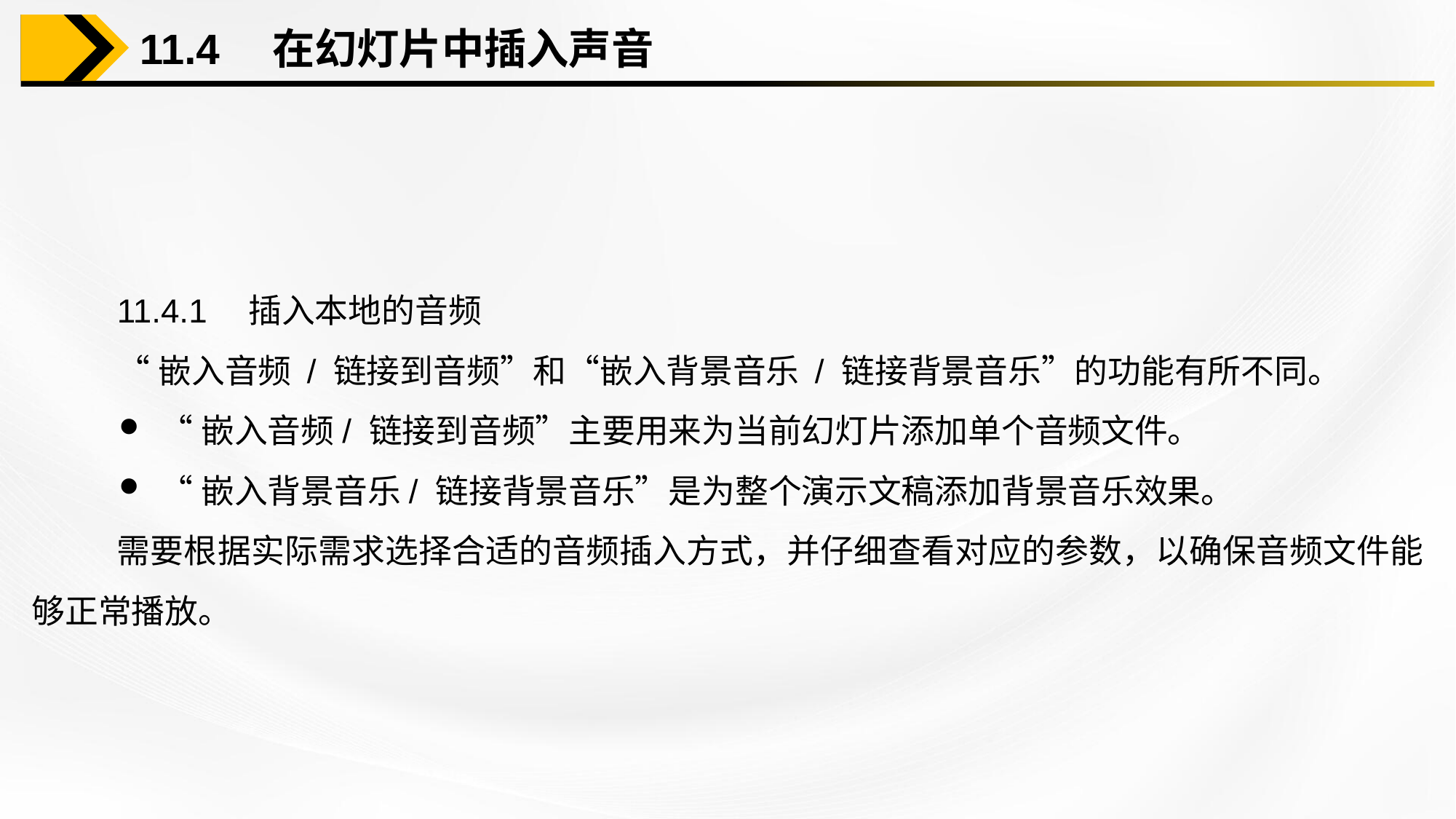

11.4　在幻灯片中插入声音
11.4.1　插入本地的音频
“嵌入音频 / 链接到音频”和“嵌入背景音乐 / 链接背景音乐”的功能有所不同。
“嵌入音频/ 链接到音频”主要用来为当前幻灯片添加单个音频文件。
“嵌入背景音乐/ 链接背景音乐”是为整个演示文稿添加背景音乐效果。
需要根据实际需求选择合适的音频插入方式，并仔细查看对应的参数，以确保音频文件能够正常播放。